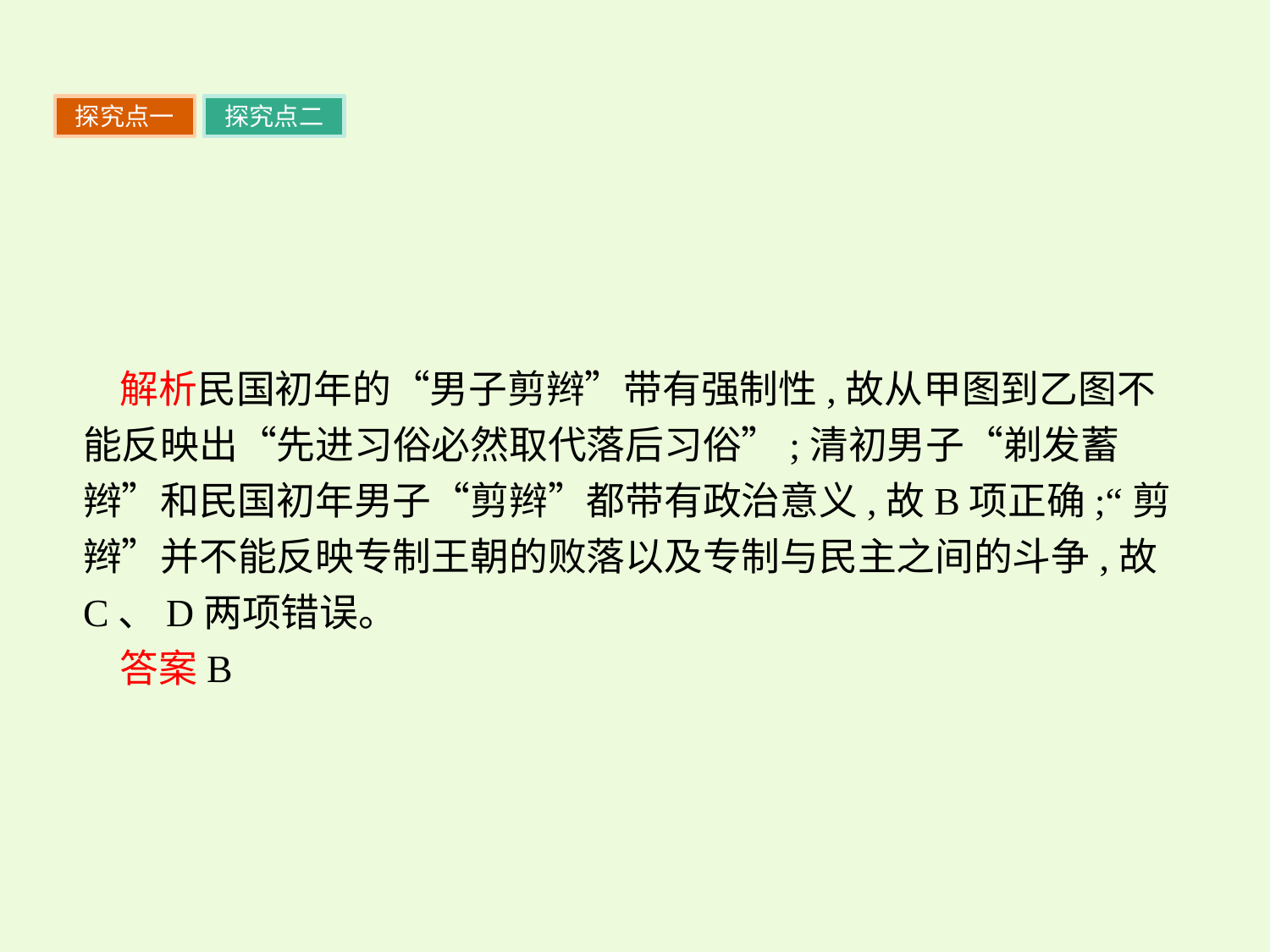

探究点一
探究点二
解析民国初年的“男子剪辫”带有强制性,故从甲图到乙图不能反映出“先进习俗必然取代落后习俗”;清初男子“剃发蓄辫”和民国初年男子“剪辫”都带有政治意义,故B项正确;“剪辫”并不能反映专制王朝的败落以及专制与民主之间的斗争,故C、D两项错误。
答案B